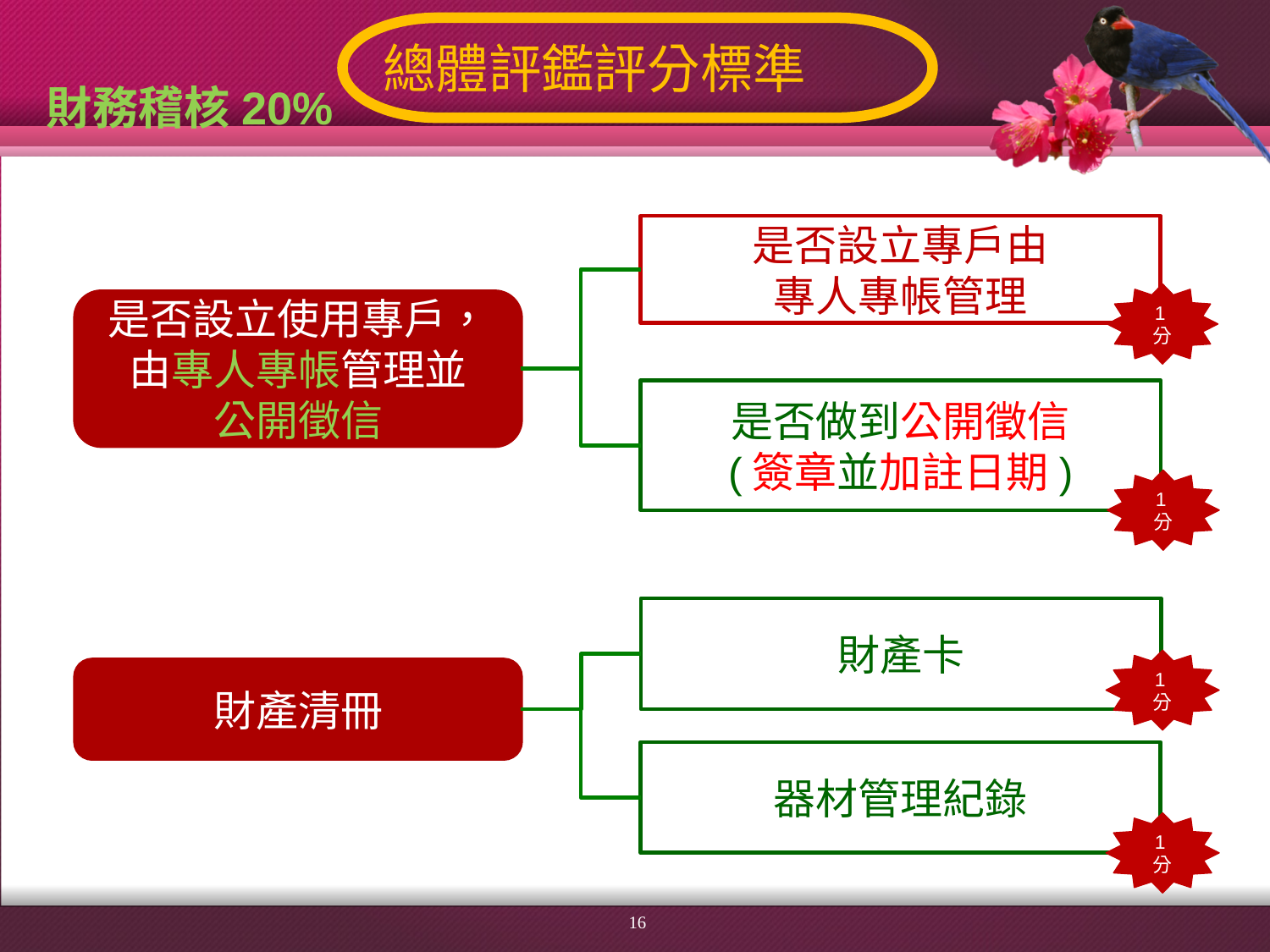

總體評鑑評分標準
財務稽核20%
是否設立專戶由
專人專帳管理
1分
是否設立使用專戶，由專人專帳管理並
公開徵信
是否做到公開徵信
(簽章並加註日期)
1分
財產卡
1分
財產清冊
器材管理紀錄
1分
16